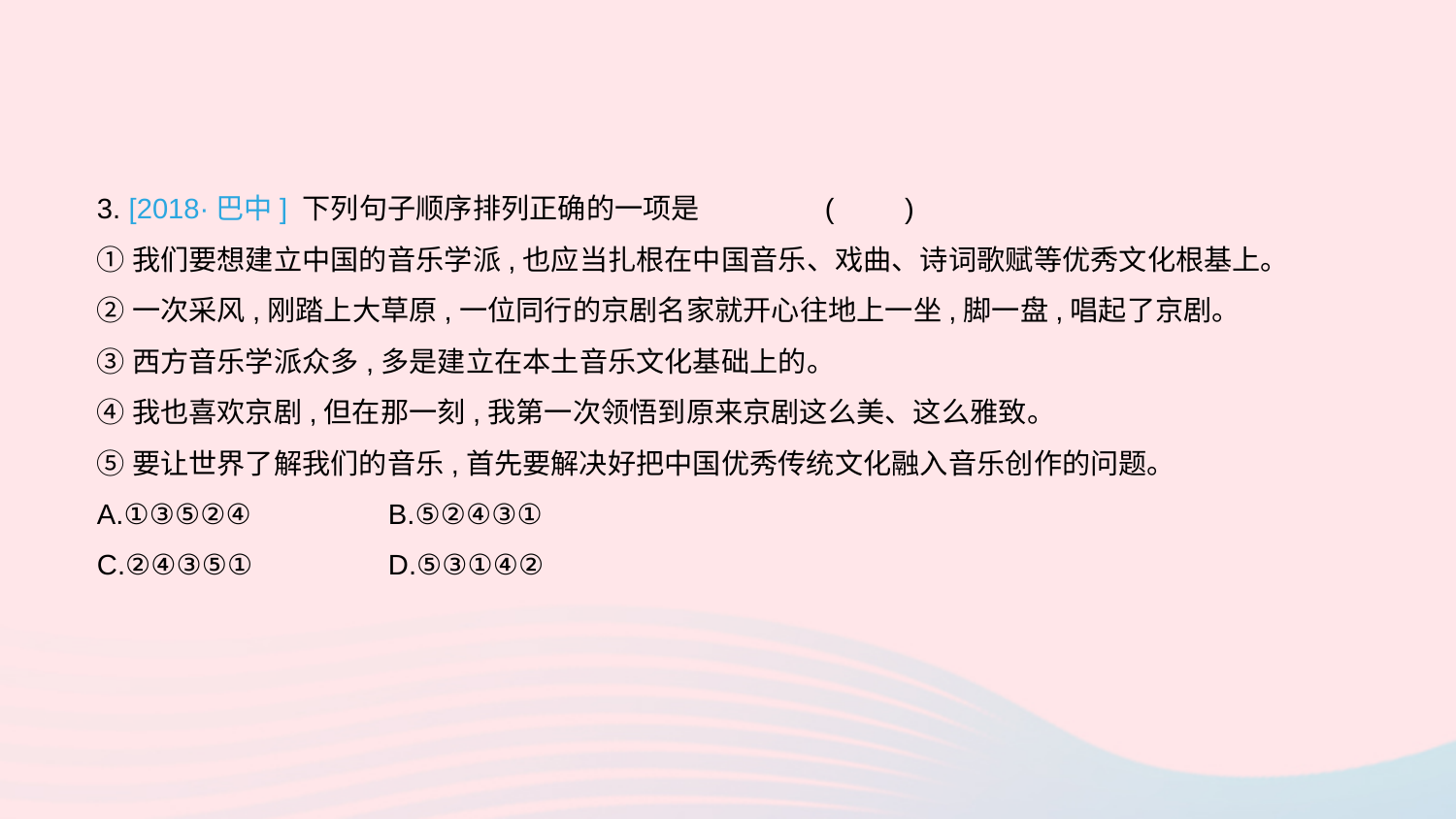

3. [2018·巴中] 下列句子顺序排列正确的一项是	(　　)
①我们要想建立中国的音乐学派,也应当扎根在中国音乐、戏曲、诗词歌赋等优秀文化根基上。
②一次采风,刚踏上大草原,一位同行的京剧名家就开心往地上一坐,脚一盘,唱起了京剧。
③西方音乐学派众多,多是建立在本土音乐文化基础上的。
④我也喜欢京剧,但在那一刻,我第一次领悟到原来京剧这么美、这么雅致。
⑤要让世界了解我们的音乐,首先要解决好把中国优秀传统文化融入音乐创作的问题。
A.①③⑤②④	B.⑤②④③①
C.②④③⑤①	D.⑤③①④②